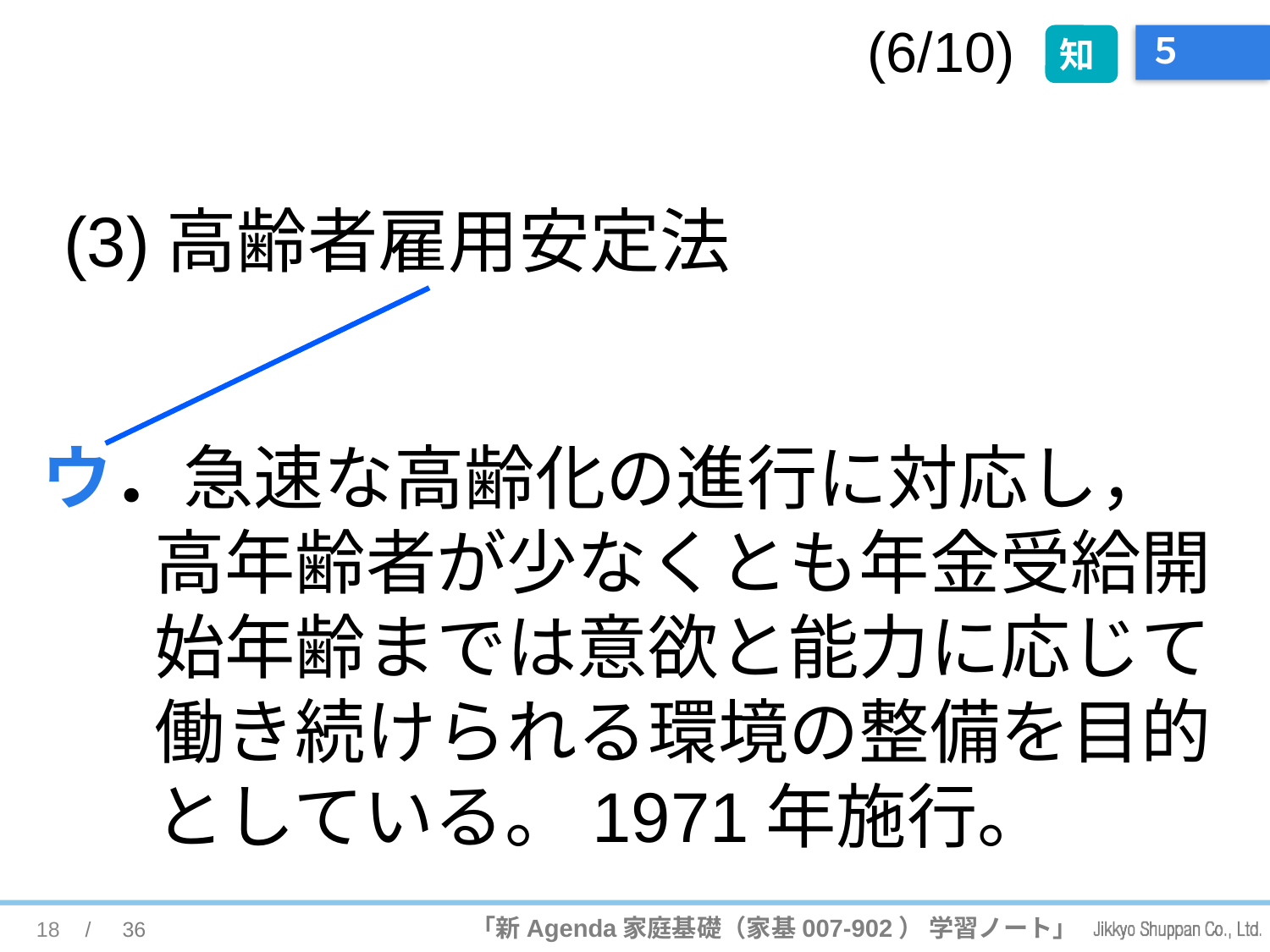

(6/10)
知
# ５
(3)高齢者雇用安定法
ウ．急速な高齢化の進行に対応し，高年齢者が少なくとも年金受給開始年齢までは意欲と能力に応じて働き続けられる環境の整備を目的としている。1971年施行。
18